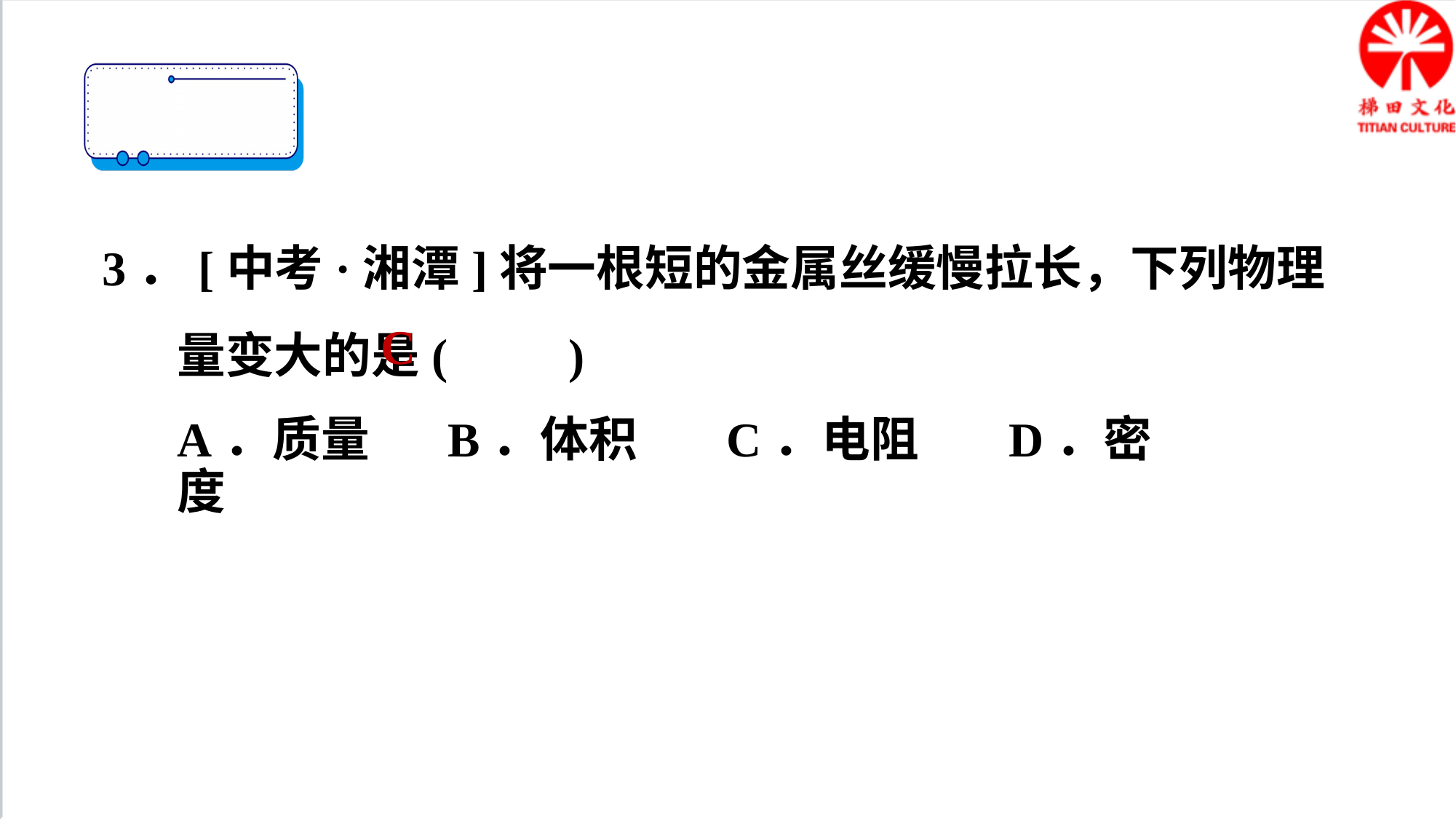

3．[中考·湘潭]将一根短的金属丝缓慢拉长，下列物理量变大的是(　　)
C
A．质量      B．体积       C．电阻       D．密度